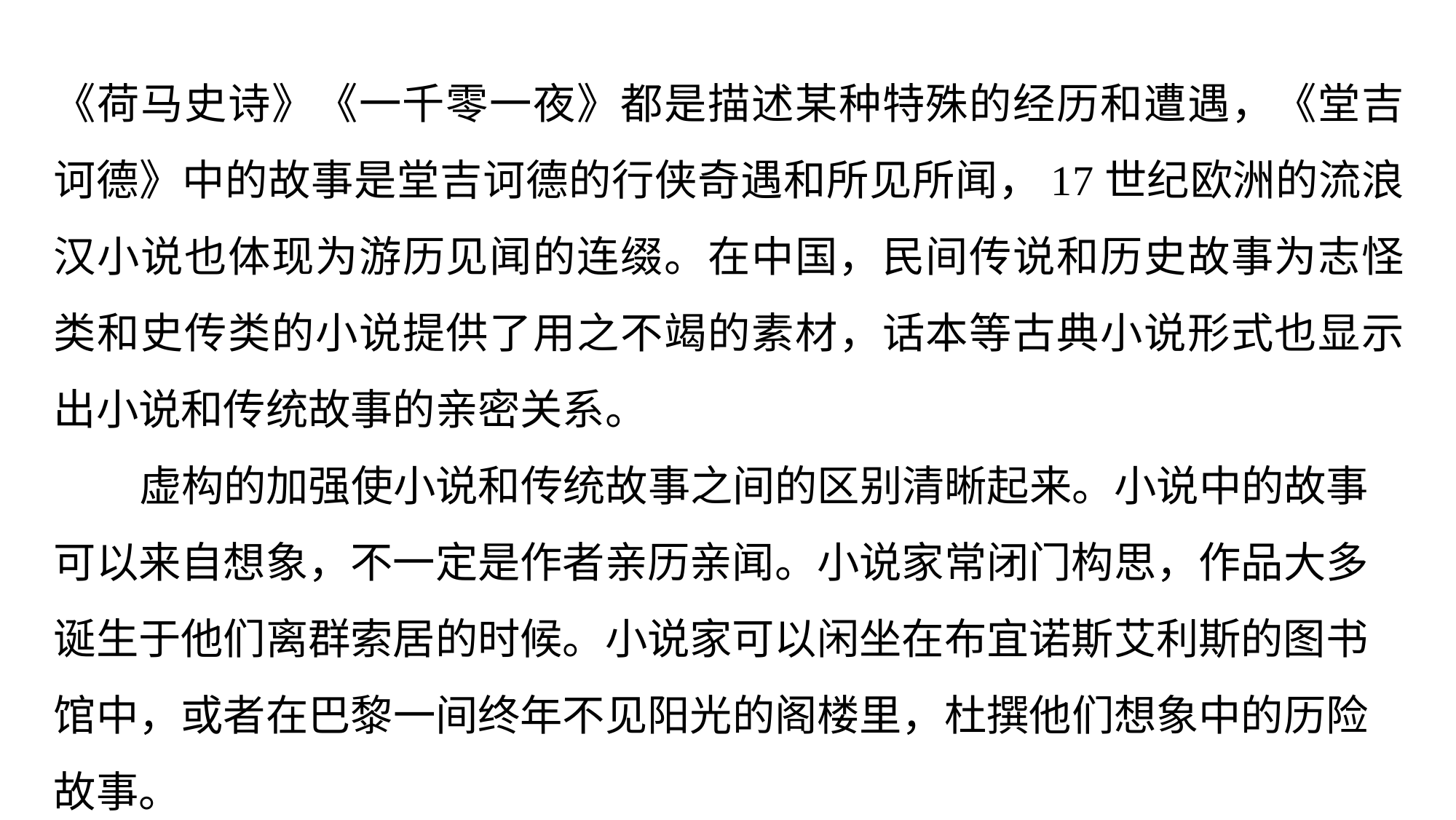

《荷马史诗》《一千零一夜》都是描述某种特殊的经历和遭遇，《堂吉诃德》中的故事是堂吉诃德的行侠奇遇和所见所闻，17世纪欧洲的流浪汉小说也体现为游历见闻的连缀。在中国，民间传说和历史故事为志怪类和史传类的小说提供了用之不竭的素材，话本等古典小说形式也显示出小说和传统故事的亲密关系。
虚构的加强使小说和传统故事之间的区别清晰起来。小说中的故事可以来自想象，不一定是作者亲历亲闻。小说家常闭门构思，作品大多诞生于他们离群索居的时候。小说家可以闲坐在布宜诺斯艾利斯的图书馆中，或者在巴黎一间终年不见阳光的阁楼里，杜撰他们想象中的历险故事。